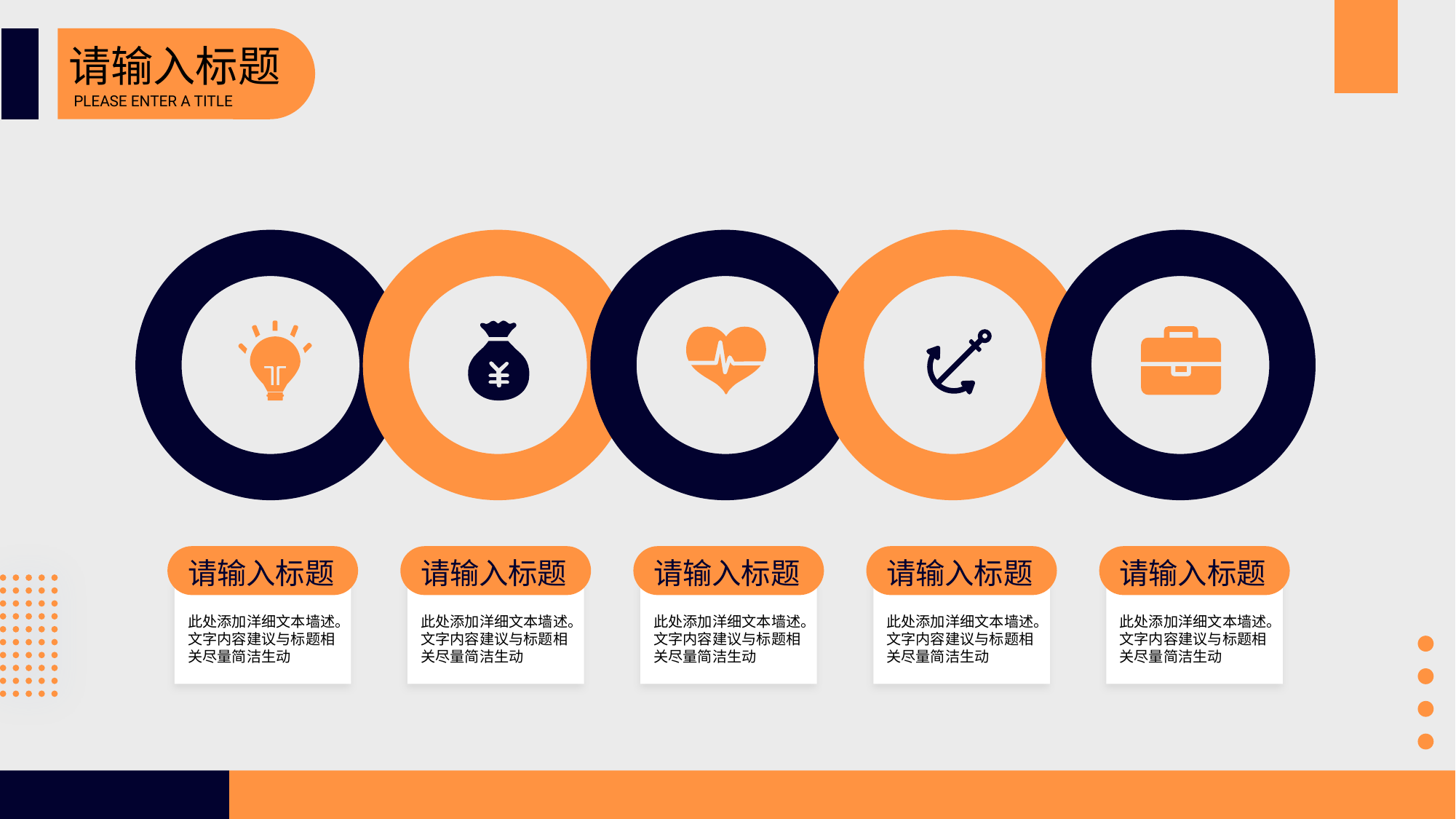

请输入标题
PLEASE ENTER A TITLE

请输入标题

此处添加洋细文本墙述。文字内容建议与标题相关尽量简洁生动

请输入标题

此处添加洋细文本墙述。文字内容建议与标题相关尽量简洁生动

请输入标题

此处添加洋细文本墙述。文字内容建议与标题相关尽量简洁生动

请输入标题

此处添加洋细文本墙述。文字内容建议与标题相关尽量简洁生动

请输入标题

此处添加洋细文本墙述。文字内容建议与标题相关尽量简洁生动